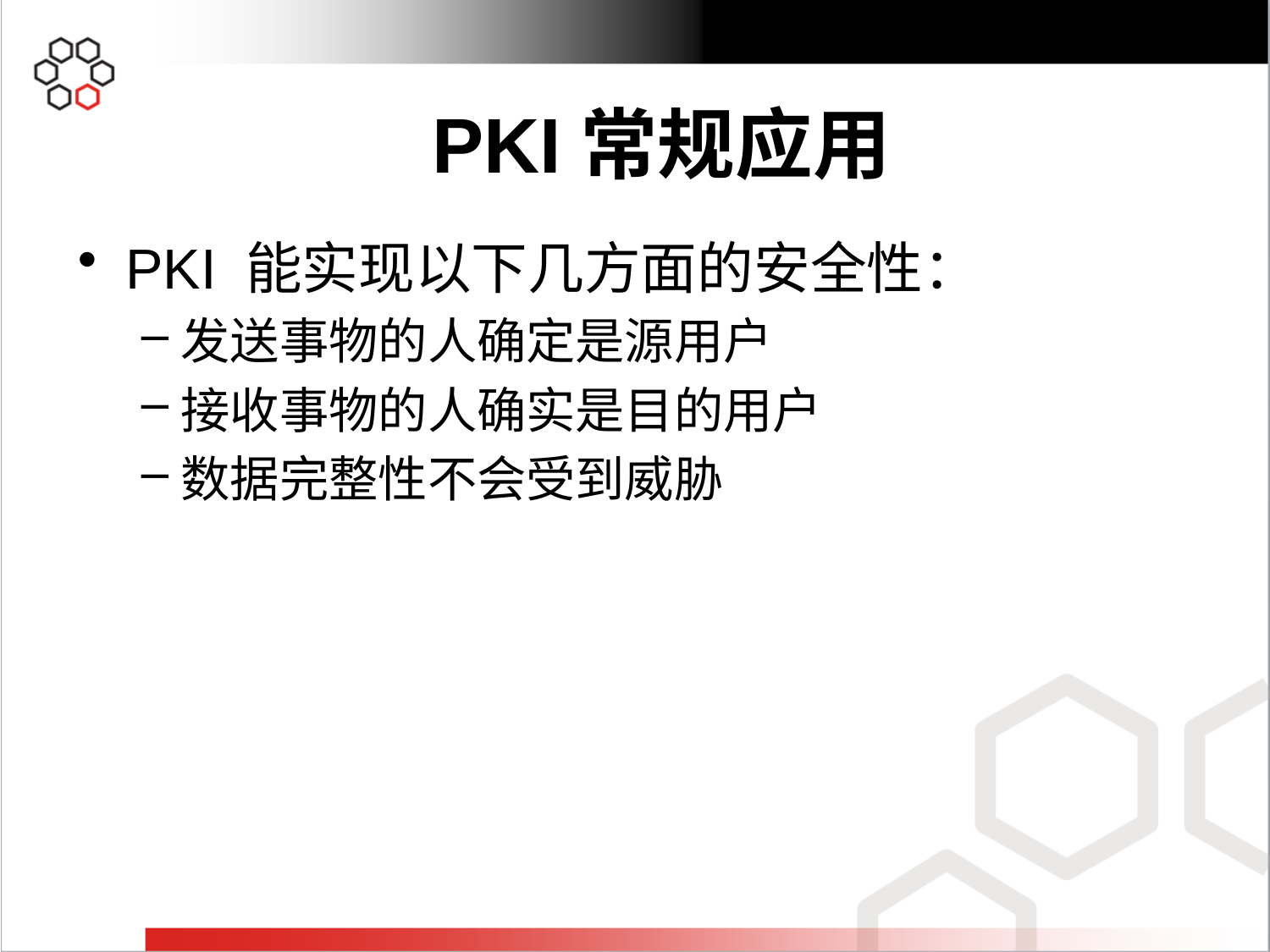

PKI 能实现以下几方面的安全性：
发送事物的人确定是源用户
接收事物的人确实是目的用户
数据完整性不会受到威胁